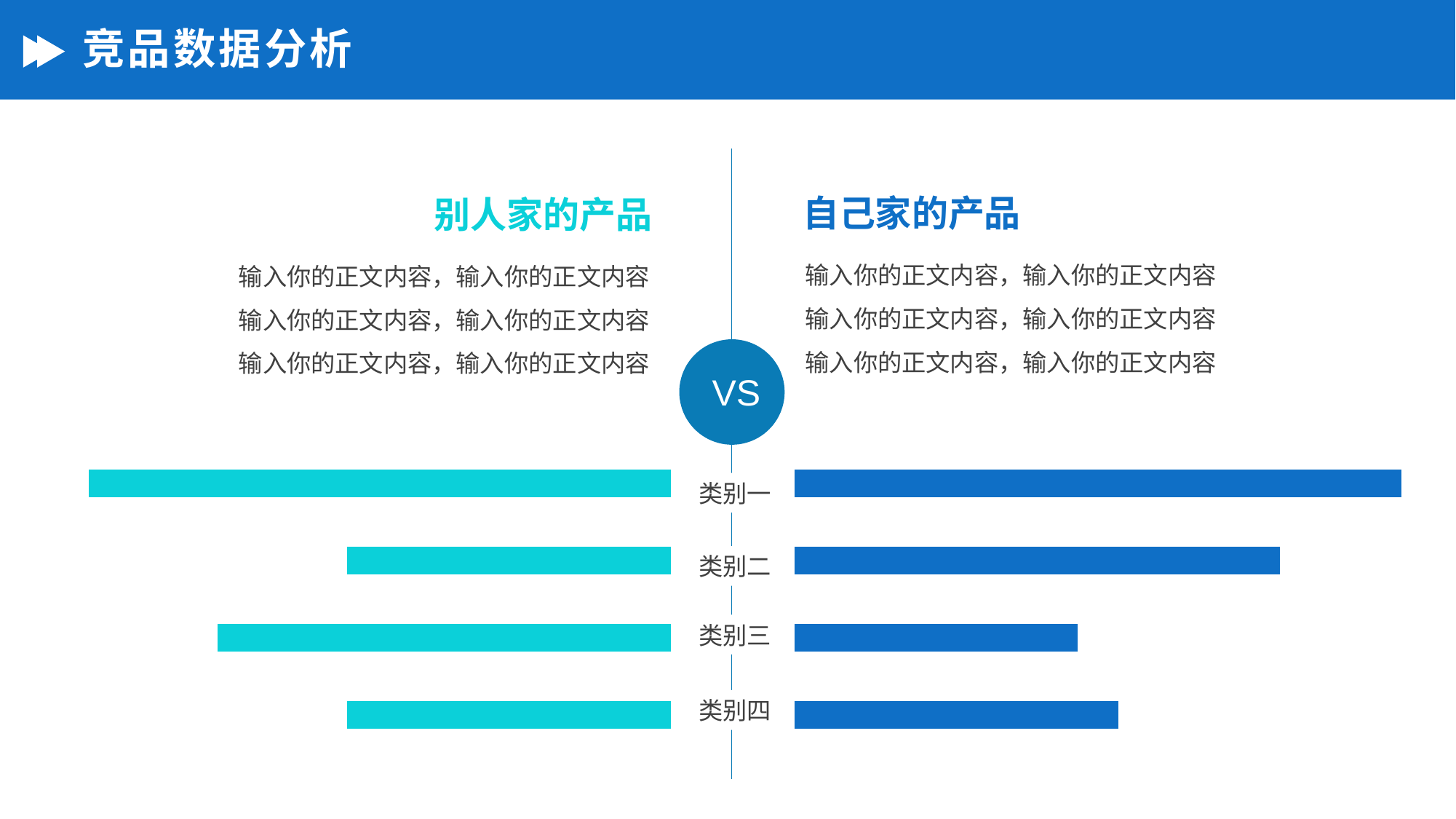

# 竞品数据分析
自己家的产品
别人家的产品
输入你的正文内容，输入你的正文内容
输入你的正文内容，输入你的正文内容
输入你的正文内容，输入你的正文内容
输入你的正文内容，输入你的正文内容
输入你的正文内容，输入你的正文内容
输入你的正文内容，输入你的正文内容

VS

### Chart

| Category | 系列 1 |
|---|---|
| 类别 1 | -5.0 |
| 类别 2 | -7.0 |
| 类别 3 | -5.0 |
| 类别 4 | -9.0 |

### Chart

| Category | 系列 1 |
|---|---|
| 类别 1 | 8.0 |
| 类别 2 | 7.0 |
| 类别 3 | 12.0 |
| 类别 4 | 15.0 |
类别一
类别二
类别三
类别四